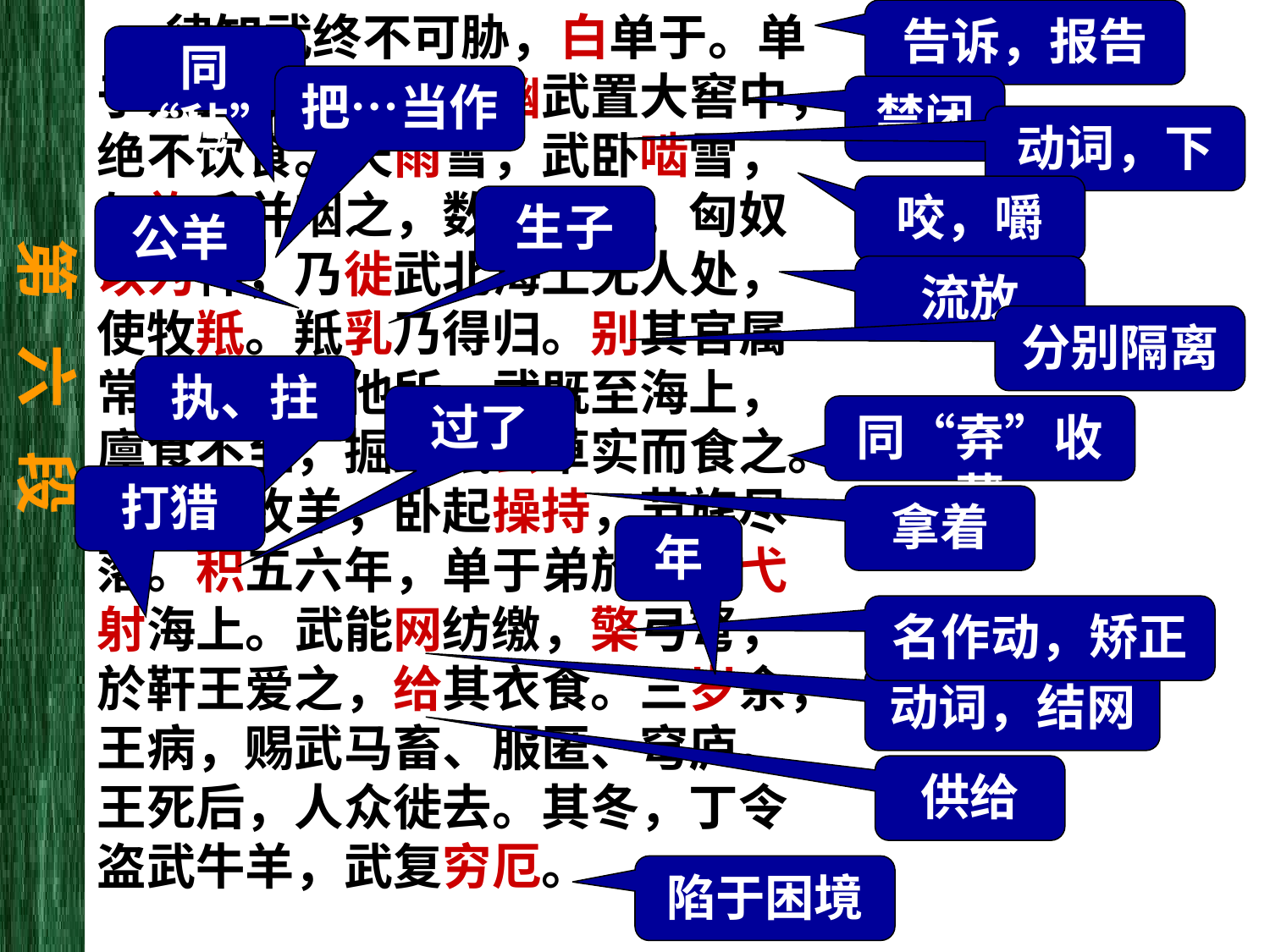

律知武终不可胁，白单于。单于愈益欲降之，乃幽武置大窖中，绝不饮食。天雨雪，武卧啮雪，与旃毛并咽之，数日不死。匈奴以为神，乃徙武北海上无人处，使牧羝。羝乳乃得归。别其官属常惠等各置他所。武既至海上，廪食不至，掘野鼠去草实而食之。杖汉节牧羊，卧起操持，节旄尽落。积五六年，单于弟於靬王弋射海上。武能网纺缴，檠弓弩，於靬王爱之，给其衣食。三岁余，王病，赐武马畜、服匿、穹庐。王死后，人众徙去。其冬，丁令盗武牛羊，武复穷厄。
告诉，报告
同“毡”
把…当作
禁闭
动词，下
咬，嚼
生子
公羊
第   六   段
流放
分别隔离
执、拄
过了
同“弆”收藏
打猎
拿着
年
名作动，矫正
动词，结网
供给
陷于困境